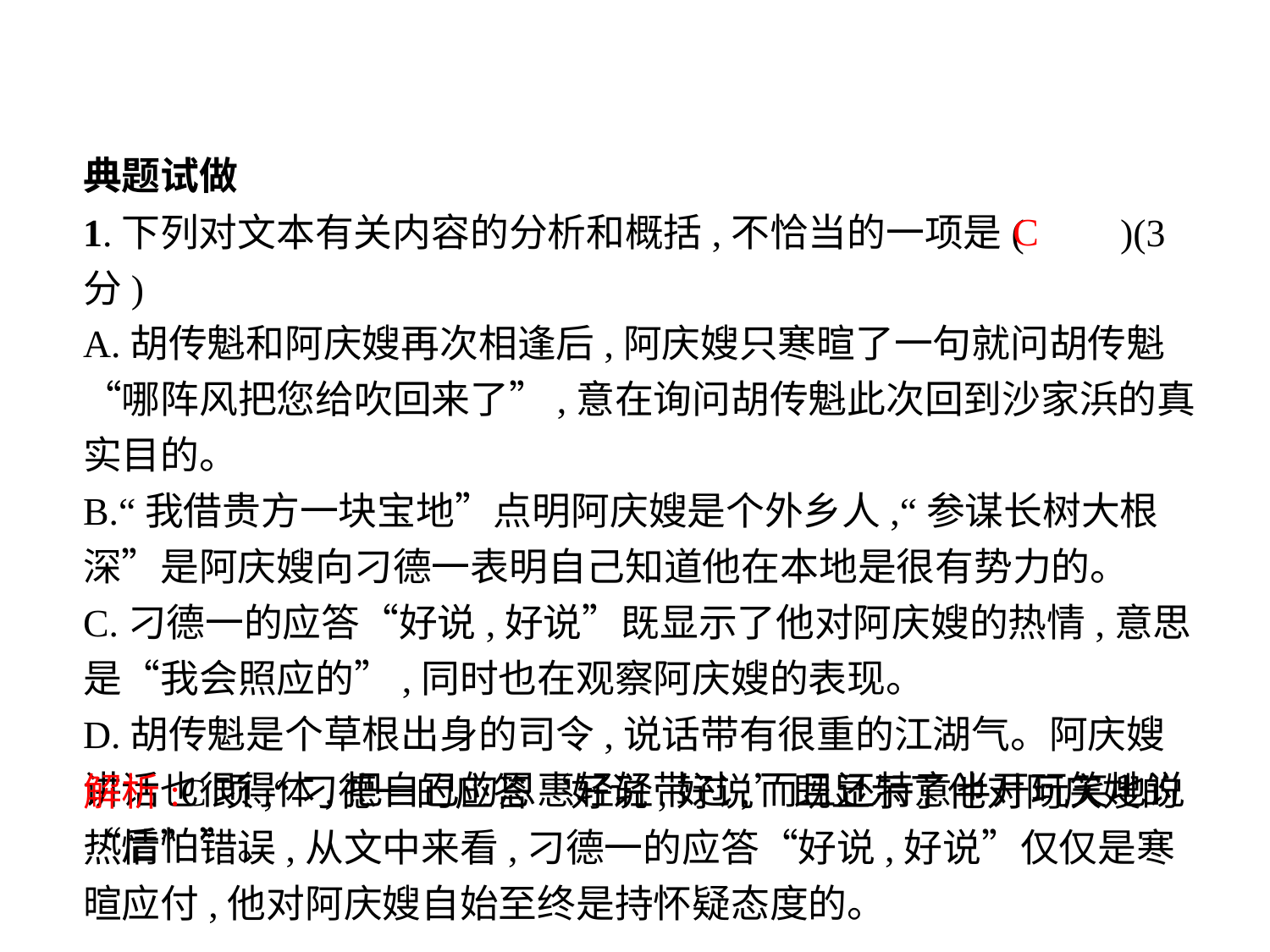

典题试做
1.下列对文本有关内容的分析和概括,不恰当的一项是(　　)(3分)
A.胡传魁和阿庆嫂再次相逢后,阿庆嫂只寒暄了一句就问胡传魁“哪阵风把您给吹回来了”,意在询问胡传魁此次回到沙家浜的真实目的。
B.“我借贵方一块宝地”点明阿庆嫂是个外乡人,“参谋长树大根深”是阿庆嫂向刁德一表明自己知道他在本地是很有势力的。
C.刁德一的应答“好说,好说”既显示了他对阿庆嫂的热情,意思是“我会照应的”,同时也在观察阿庆嫂的表现。
D.胡传魁是个草根出身的司令,说话带有很重的江湖气。阿庆嫂讲话也很得体,把自己的恩惠轻轻带过,而且还特意半开玩笑地说“后怕”。
C
解析:C项,“刁德一的应答‘好说,好说’既显示了他对阿庆嫂的热情”错误,从文中来看,刁德一的应答“好说,好说”仅仅是寒暄应付,他对阿庆嫂自始至终是持怀疑态度的。
-19-